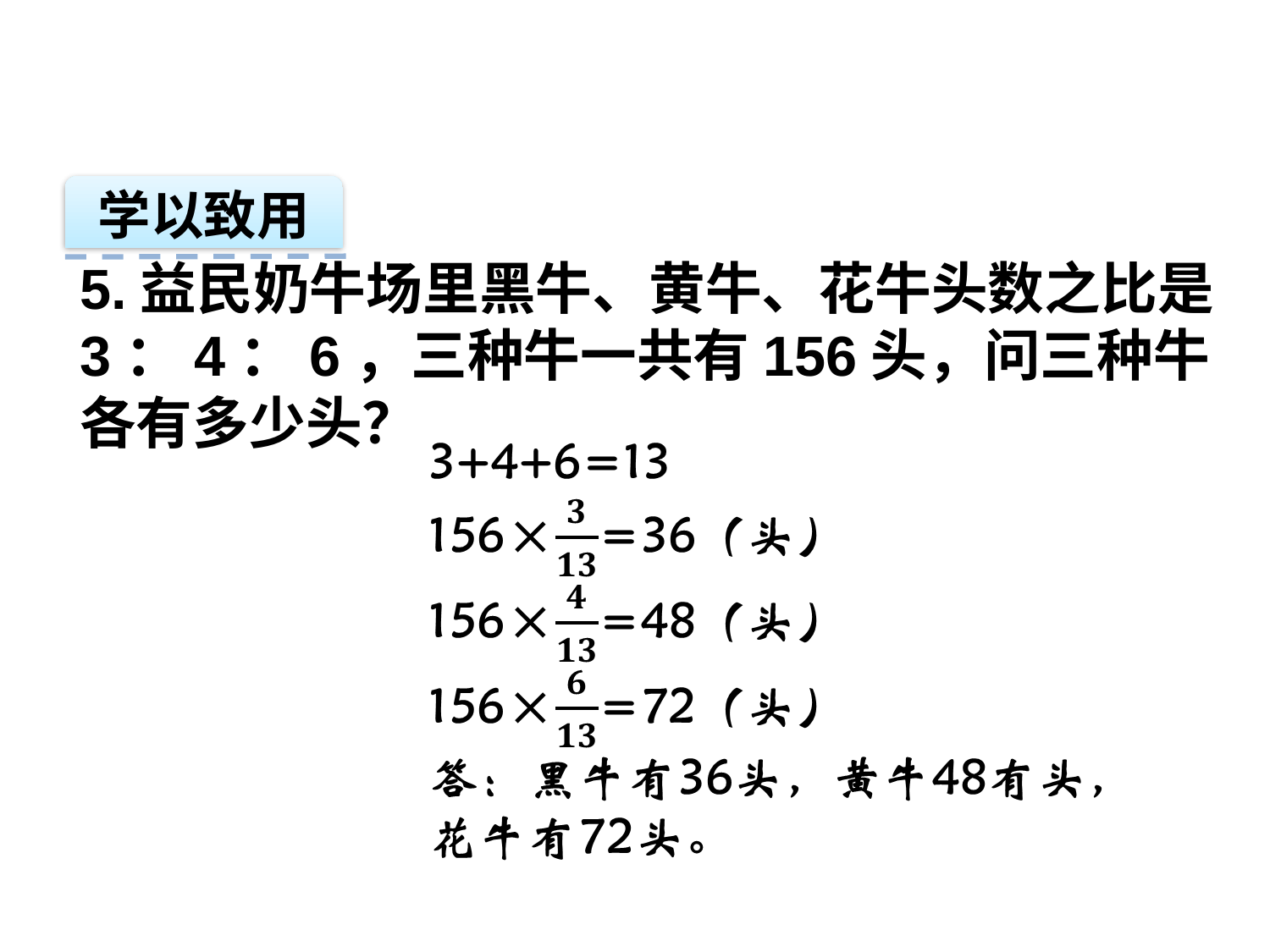

学以致用
5.益民奶牛场里黑牛、黄牛、花牛头数之比是3：4：6，三种牛一共有156头，问三种牛各有多少头？